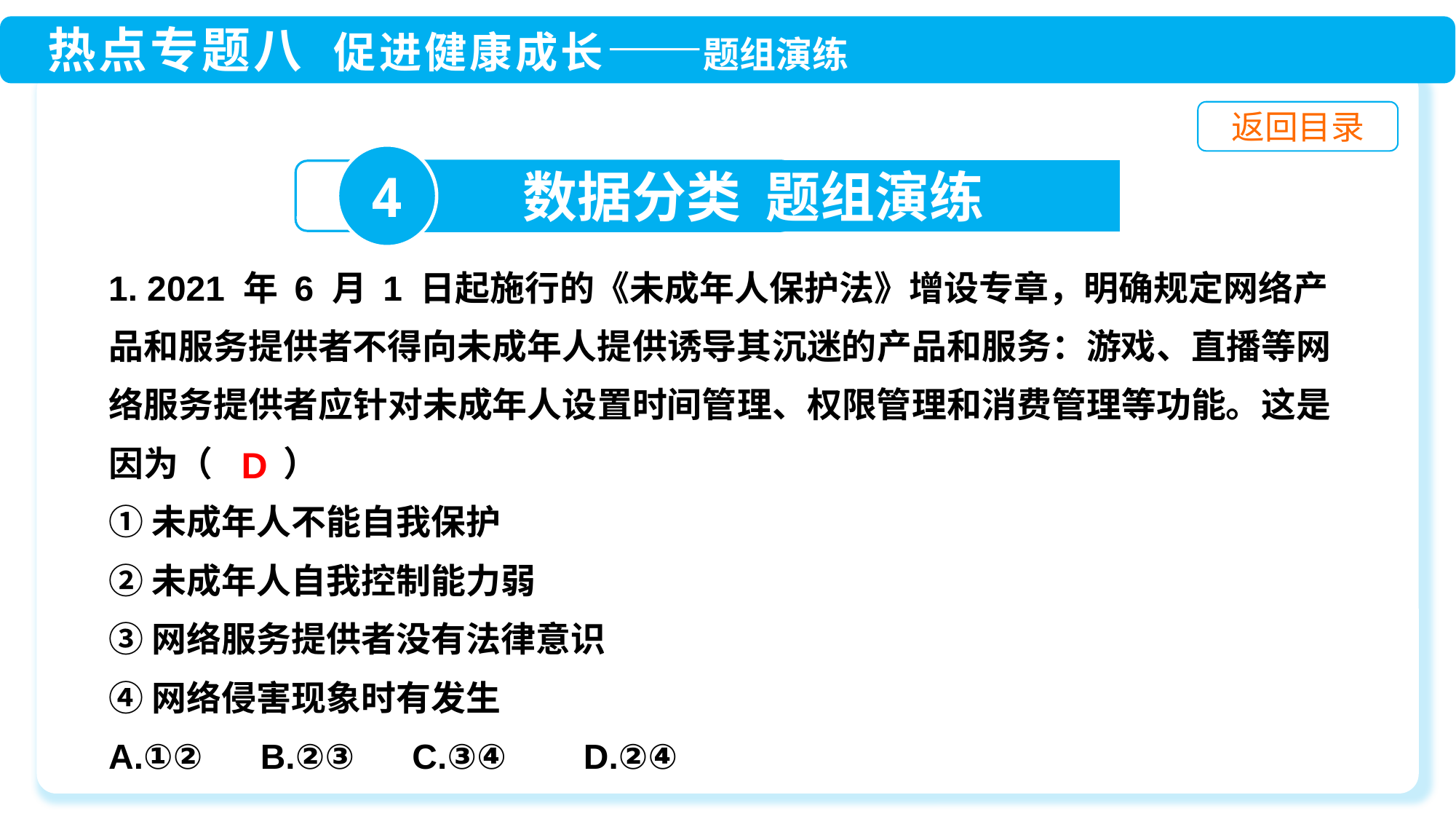

4

数据分类  题组演练
1. 2021 年 6 月 1 日起施行的《未成年人保护法》增设专章，明确规定网络产品和服务提供者不得向未成年人提供诱导其沉迷的产品和服务：游戏、直播等网络服务提供者应针对未成年人设置时间管理、权限管理和消费管理等功能。这是因为（　　）
①未成年人不能自我保护
②未成年人自我控制能力弱
③网络服务提供者没有法律意识
④网络侵害现象时有发生
A.①②      B.②③      C.③④ 	    D.②④
D